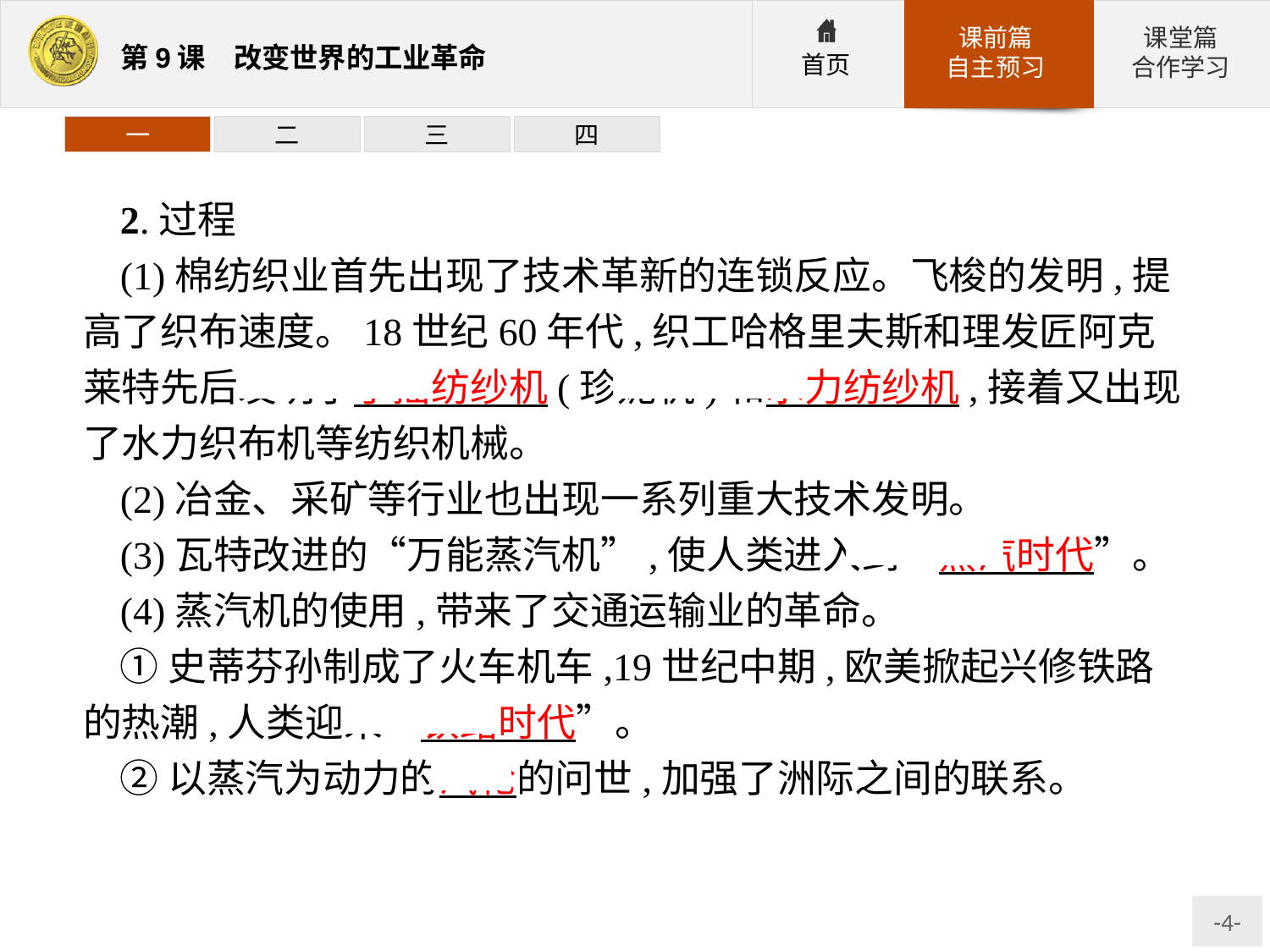

一
二
三
四
2.过程
(1)棉纺织业首先出现了技术革新的连锁反应。飞梭的发明,提高了织布速度。18世纪60年代,织工哈格里夫斯和理发匠阿克莱特先后发明了手摇纺纱机(珍妮机)和水力纺纱机,接着又出现了水力织布机等纺织机械。
(2)冶金、采矿等行业也出现一系列重大技术发明。
(3)瓦特改进的“万能蒸汽机”,使人类进入到“蒸汽时代”。
(4)蒸汽机的使用,带来了交通运输业的革命。
①史蒂芬孙制成了火车机车,19世纪中期,欧美掀起兴修铁路的热潮,人类迎来“铁路时代”。
②以蒸汽为动力的汽轮的问世,加强了洲际之间的联系。